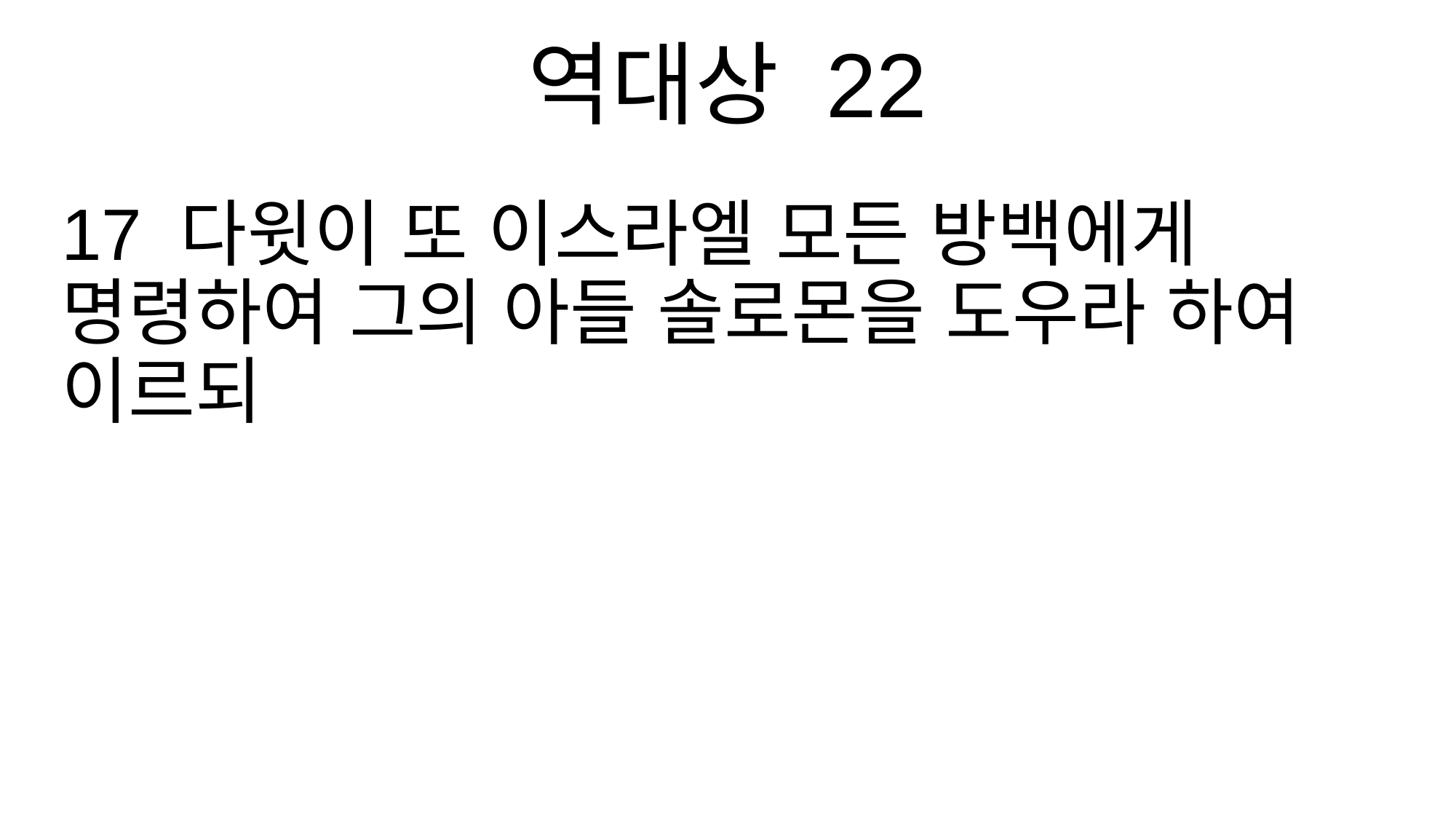

역대상 22
17 다윗이 또 이스라엘 모든 방백에게 명령하여 그의 아들 솔로몬을 도우라 하여 이르되